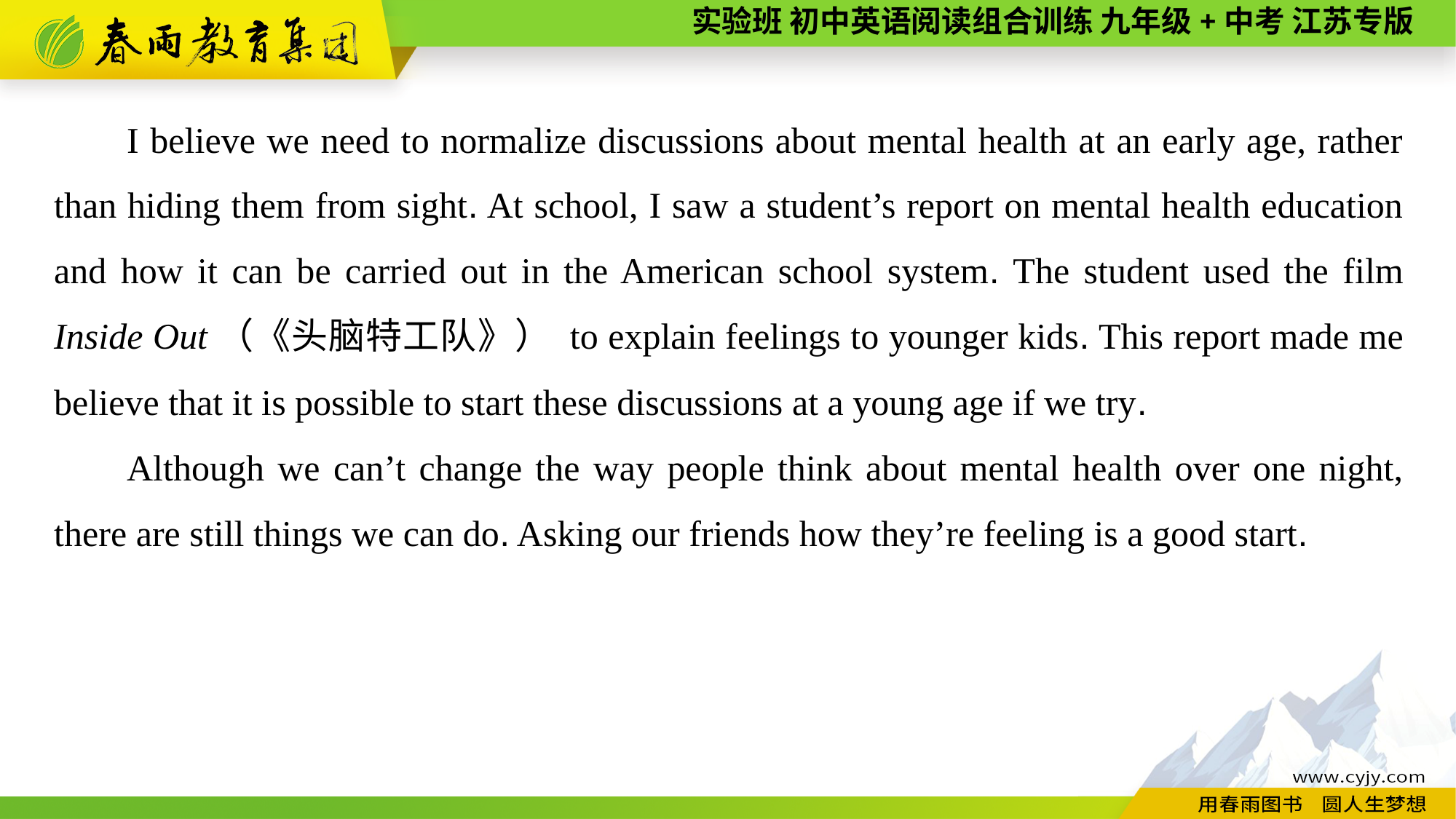

I believe we need to normalize discussions about mental health at an early age, rather than hiding them from sight. At school, I saw a student’s report on mental health education and how it can be carried out in the American school system. The student used the film Inside Out（《头脑特工队》） to explain feelings to younger kids. This report made me believe that it is possible to start these discussions at a young age if we try.
Although we can’t change the way people think about mental health over one night, there are still things we can do. Asking our friends how they’re feeling is a good start.